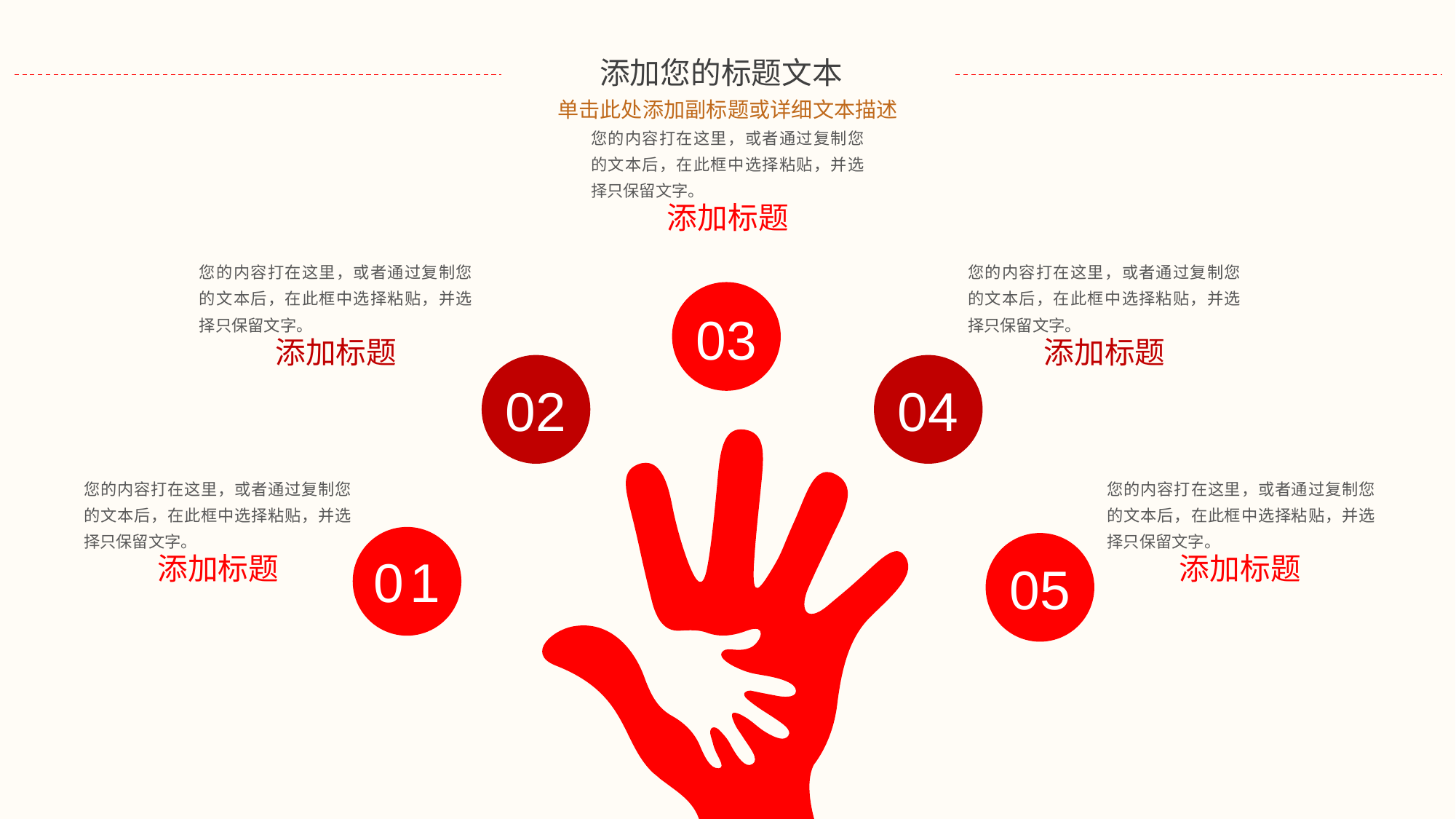

添加您的标题文本
单击此处添加副标题或详细文本描述
您的内容打在这里，或者通过复制您的文本后，在此框中选择粘贴，并选择只保留文字。
添加标题
您的内容打在这里，或者通过复制您的文本后，在此框中选择粘贴，并选择只保留文字。
您的内容打在这里，或者通过复制您的文本后，在此框中选择粘贴，并选择只保留文字。

03
添加标题
添加标题

02

04

您的内容打在这里，或者通过复制您的文本后，在此框中选择粘贴，并选择只保留文字。
您的内容打在这里，或者通过复制您的文本后，在此框中选择粘贴，并选择只保留文字。

01

05
添加标题
添加标题